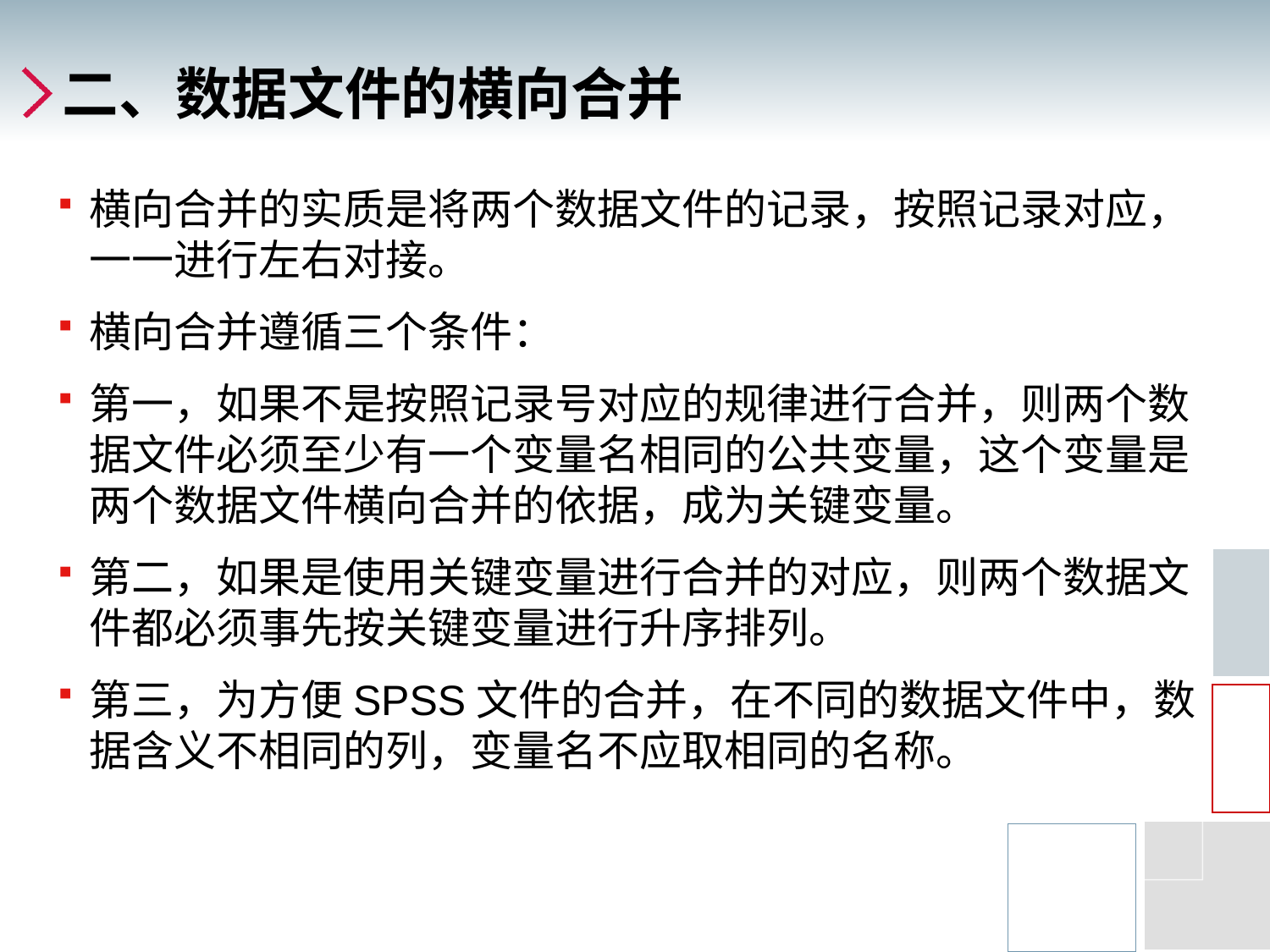

# 二、数据文件的横向合并
横向合并的实质是将两个数据文件的记录，按照记录对应，一一进行左右对接。
横向合并遵循三个条件：
第一，如果不是按照记录号对应的规律进行合并，则两个数据文件必须至少有一个变量名相同的公共变量，这个变量是两个数据文件横向合并的依据，成为关键变量。
第二，如果是使用关键变量进行合并的对应，则两个数据文件都必须事先按关键变量进行升序排列。
第三，为方便SPSS文件的合并，在不同的数据文件中，数据含义不相同的列，变量名不应取相同的名称。